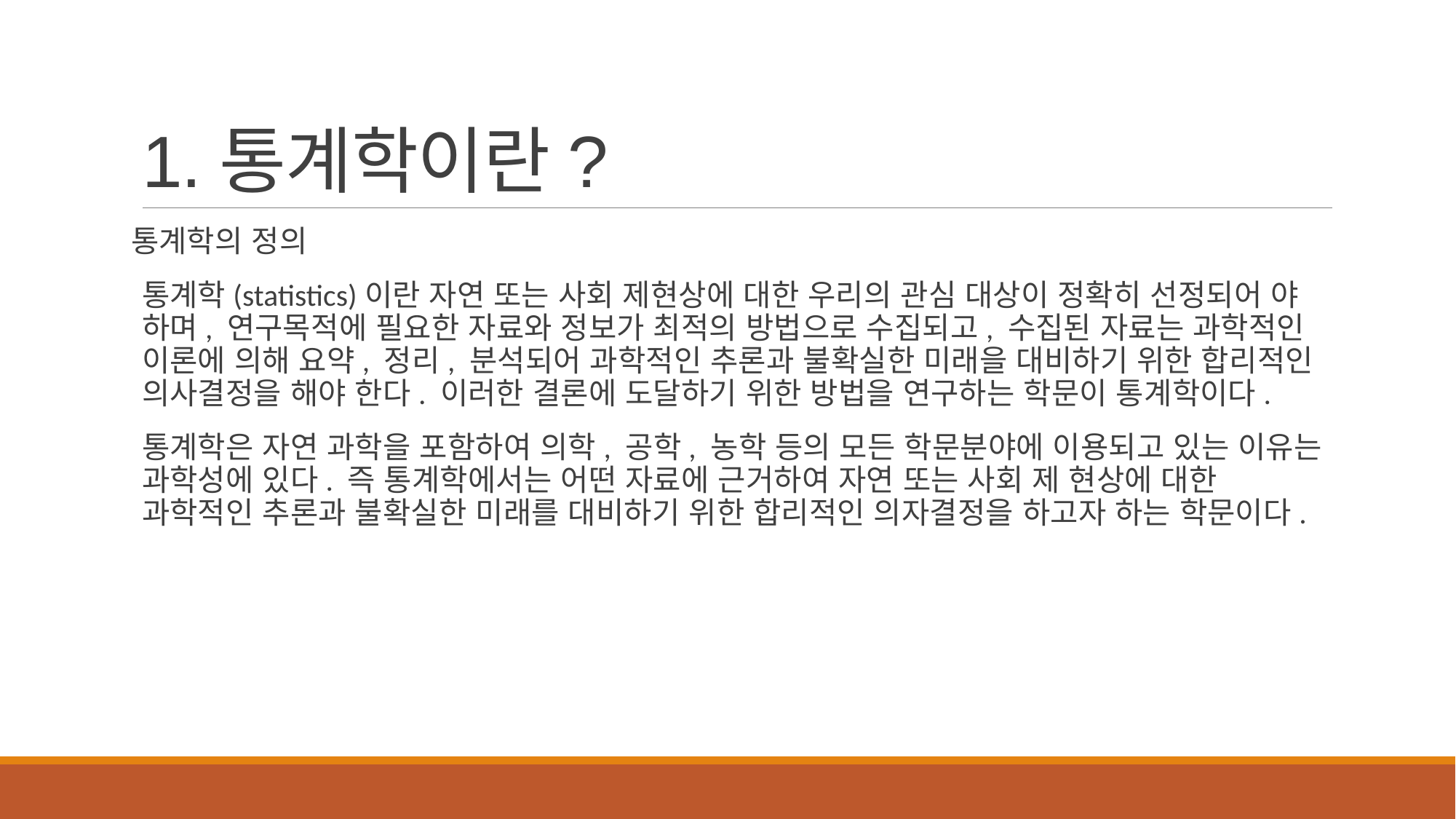

# 1.통계학이란?
통계학의 정의
통계학(statistics)이란 자연 또는 사회 제현상에 대한 우리의 관심 대상이 정확히 선정되어 야 하며, 연구목적에 필요한 자료와 정보가 최적의 방법으로 수집되고, 수집된 자료는 과학적인 이론에 의해 요약, 정리, 분석되어 과학적인 추론과 불확실한 미래을 대비하기 위한 합리적인 의사결정을 해야 한다. 이러한 결론에 도달하기 위한 방법을 연구하는 학문이 통계학이다.
통계학은 자연 과학을 포함하여 의학, 공학, 농학 등의 모든 학문분야에 이용되고 있는 이유는 과학성에 있다. 즉 통계학에서는 어떤 자료에 근거하여 자연 또는 사회 제 현상에 대한 과학적인 추론과 불확실한 미래를 대비하기 위한 합리적인 의자결정을 하고자 하는 학문이다.